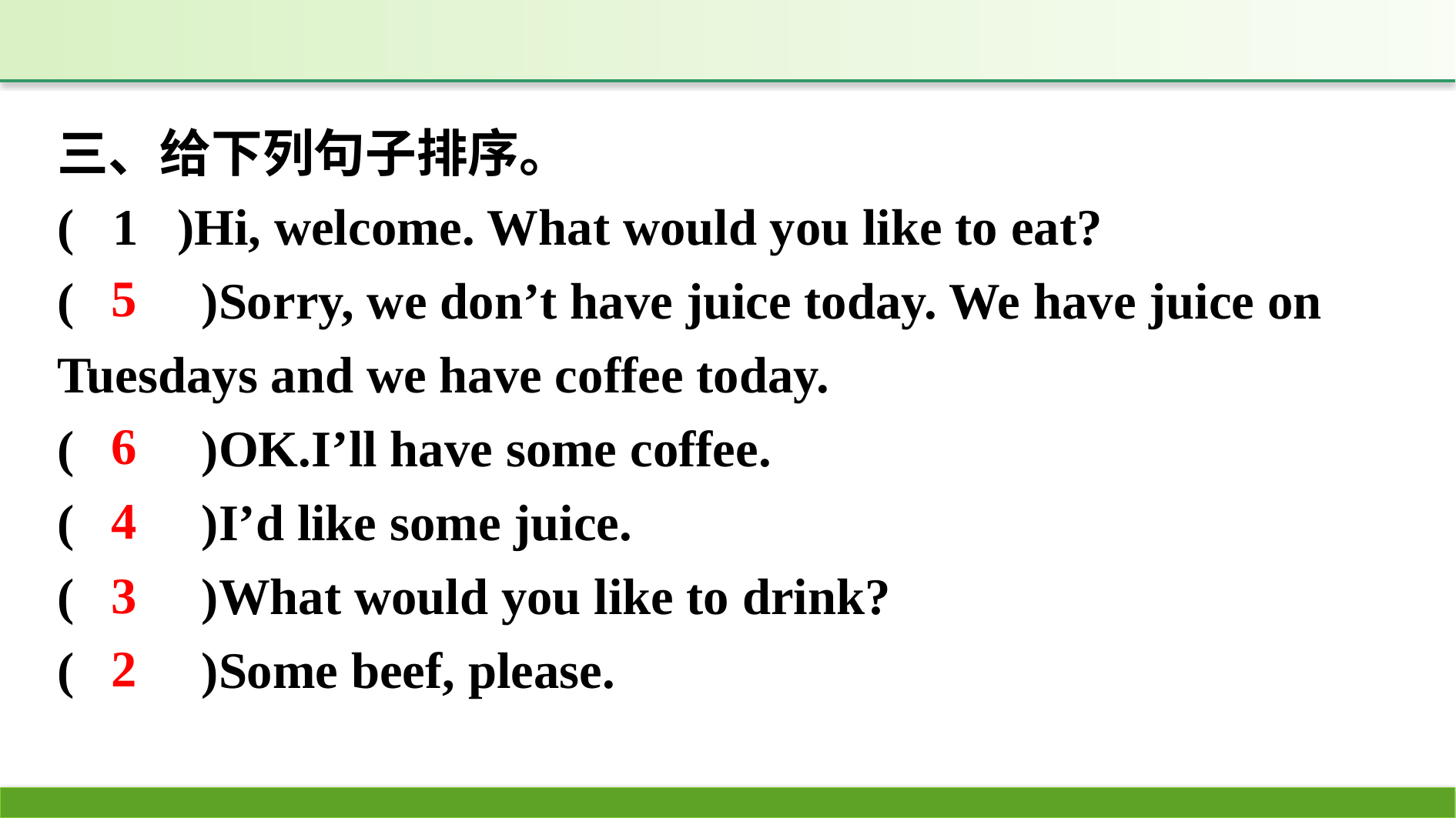

三、给下列句子排序。
(   1   )Hi, welcome. What would you like to eat?
(　　)Sorry, we don’t have juice today. We have juice on Tuesdays and we have coffee today.
(　　)OK.I’ll have some coffee.
(　　)I’d like some juice.
(　　)What would you like to drink?
(　　)Some beef, please.
5
6
4
3
2